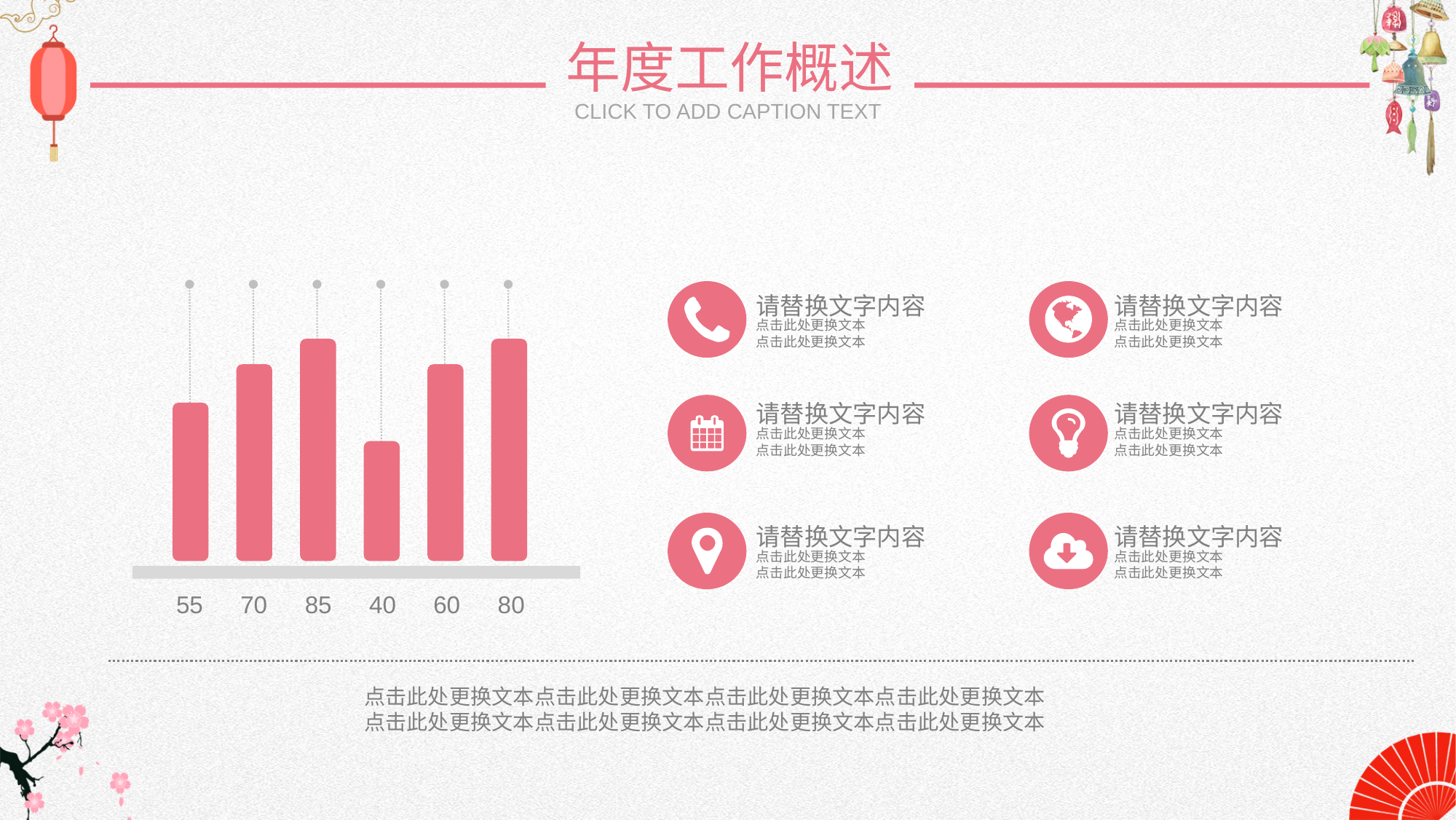

年度工作概述

CLICK TO ADD CAPTION TEXT

请替换文字内容
点击此处更换文本
点击此处更换文本
请替换文字内容
点击此处更换文本
点击此处更换文本
请替换文字内容
点击此处更换文本
点击此处更换文本
请替换文字内容
点击此处更换文本
点击此处更换文本

请替换文字内容
点击此处更换文本
点击此处更换文本
请替换文字内容
点击此处更换文本
点击此处更换文本

55
70
85
40
60
80
点击此处更换文本点击此处更换文本点击此处更换文本点击此处更换文本
点击此处更换文本点击此处更换文本点击此处更换文本点击此处更换文本